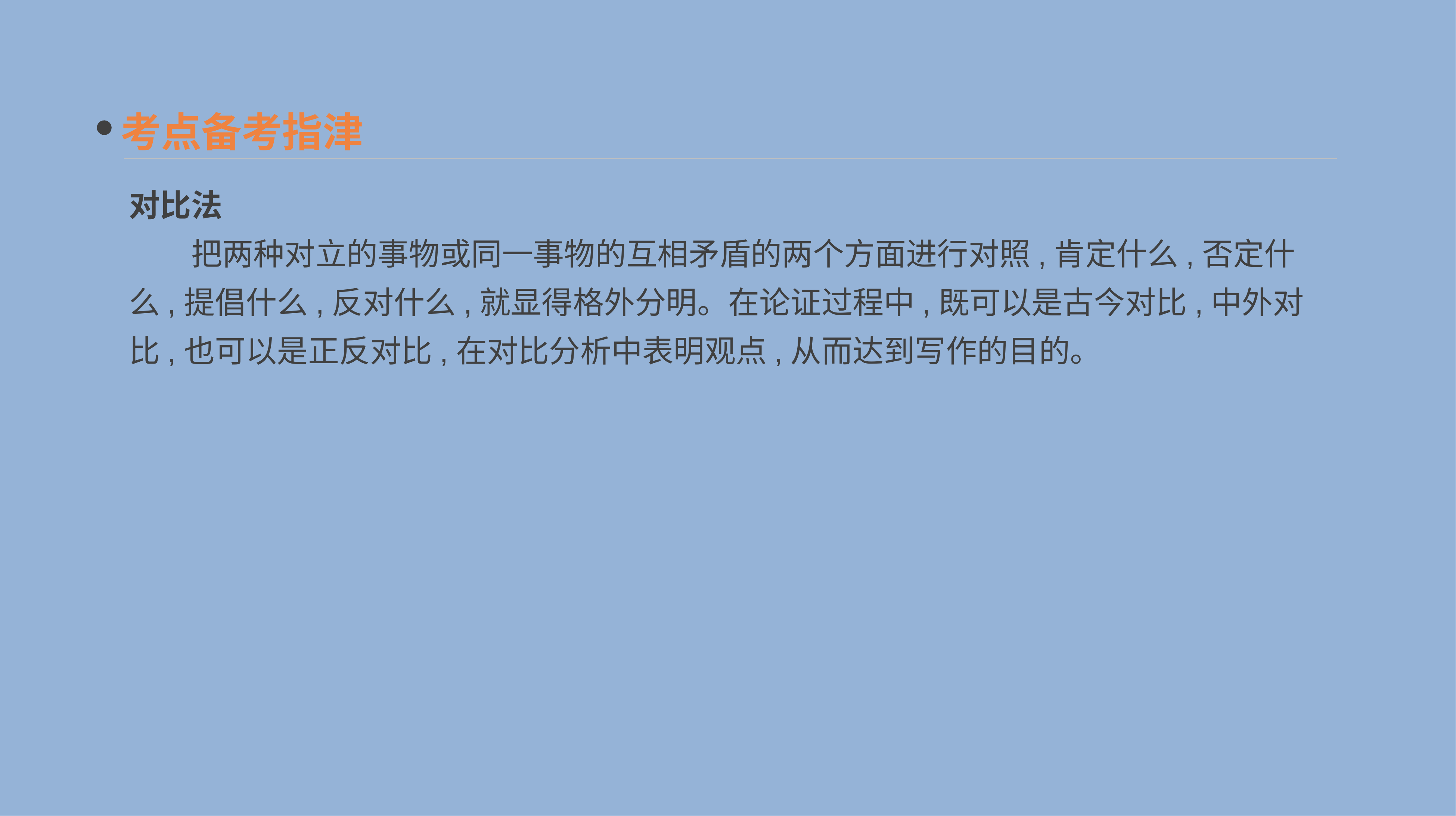

考点备考指津

对比法
　　把两种对立的事物或同一事物的互相矛盾的两个方面进行对照,肯定什么,否定什么,提倡什么,反对什么,就显得格外分明。在论证过程中,既可以是古今对比,中外对比,也可以是正反对比,在对比分析中表明观点,从而达到写作的目的。